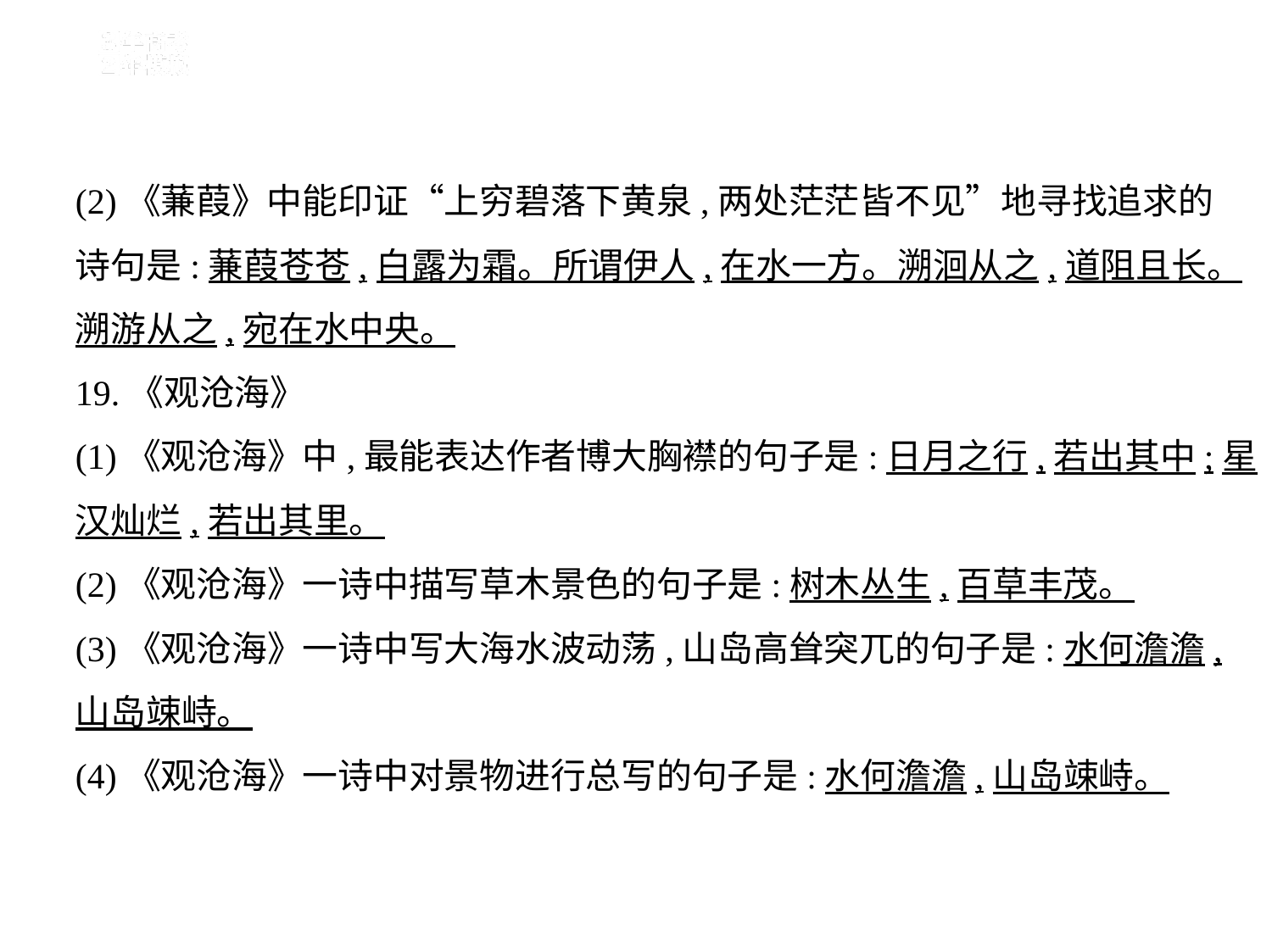

(2)《蒹葭》中能印证“上穷碧落下黄泉,两处茫茫皆不见”地寻找追求的
诗句是:蒹葭苍苍,白露为霜。所谓伊人,在水一方。溯洄从之,道阻且长。
溯游从之,宛在水中央。
19.《观沧海》
(1)《观沧海》中,最能表达作者博大胸襟的句子是:日月之行,若出其中;星
汉灿烂,若出其里。
(2)《观沧海》一诗中描写草木景色的句子是:树木丛生,百草丰茂。
(3)《观沧海》一诗中写大海水波动荡,山岛高耸突兀的句子是:水何澹澹,
山岛竦峙。
(4)《观沧海》一诗中对景物进行总写的句子是:水何澹澹,山岛竦峙。